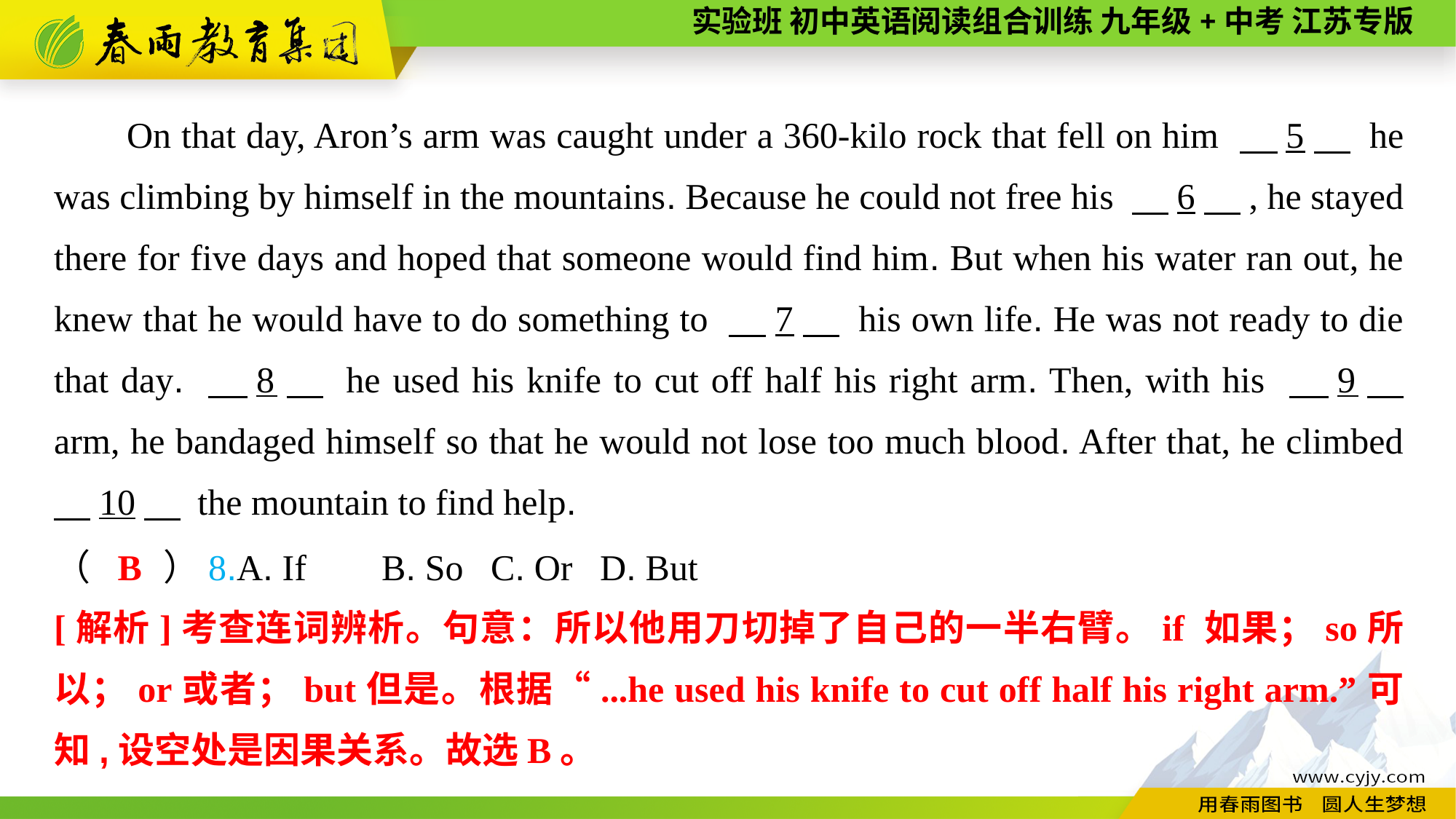

On that day, Aron’s arm was caught under a 360-kilo rock that fell on him 　5　 he was climbing by himself in the mountains. Because he could not free his 　6　, he stayed there for five days and hoped that someone would find him. But when his water ran out, he knew that he would have to do something to 　7　 his own life. He was not ready to die that day. 　8　 he used his knife to cut off half his right arm. Then, with his 　9　 arm, he bandaged himself so that he would not lose too much blood. After that, he climbed 　10　 the mountain to find help.
（　　）8.A. If	B. So	C. Or	D. But
B
[解析]考查连词辨析。句意：所以他用刀切掉了自己的一半右臂。if 如果；so所以；or或者；but但是。根据“...he used his knife to cut off half his right arm.”可知,设空处是因果关系。故选B。